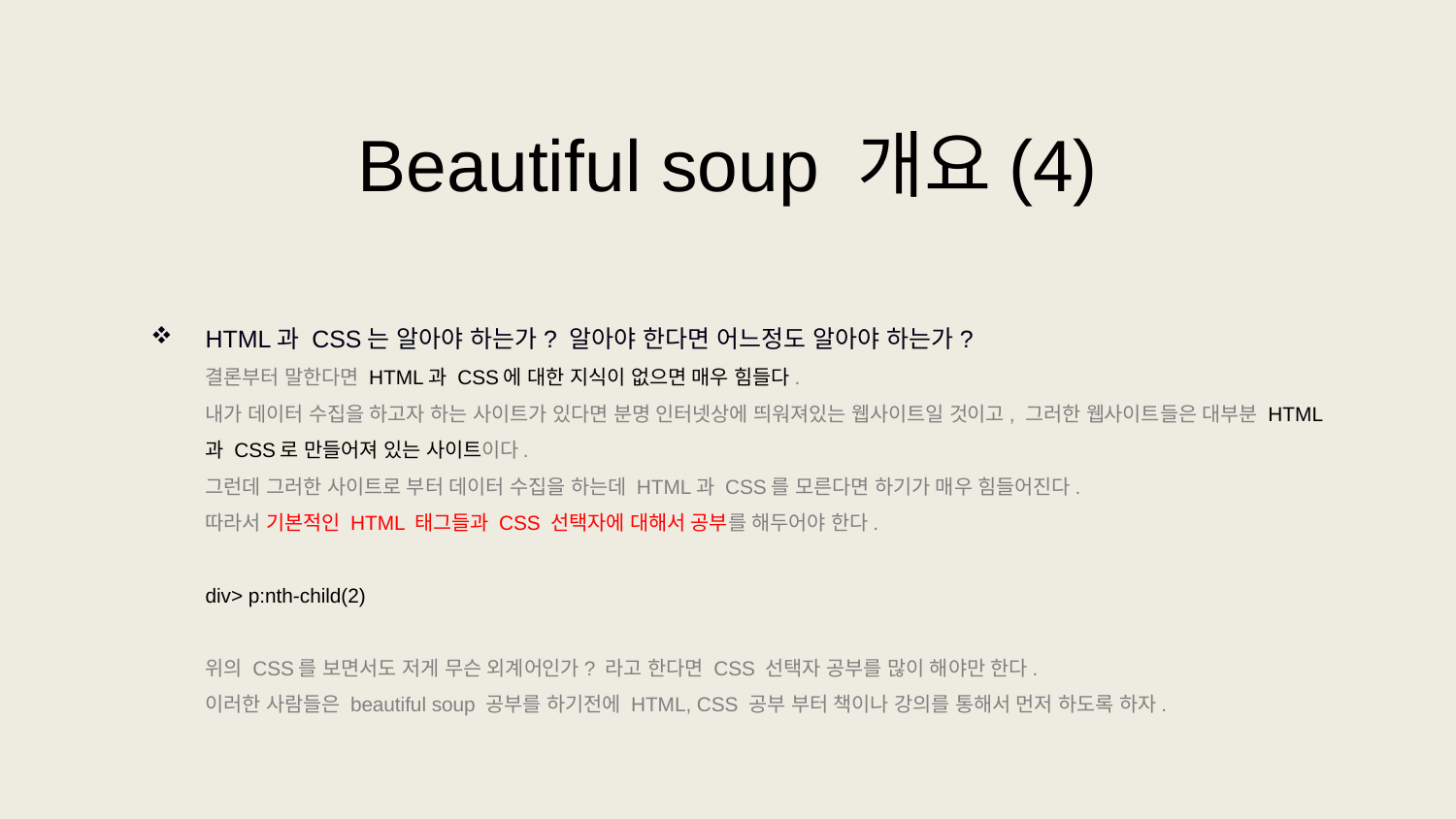

Beautiful soup 개요(4)
HTML과 CSS는 알아야 하는가? 알아야 한다면 어느정도 알아야 하는가?
결론부터 말한다면 HTML과 CSS에 대한 지식이 없으면 매우 힘들다.
내가 데이터 수집을 하고자 하는 사이트가 있다면 분명 인터넷상에 띄워져있는 웹사이트일 것이고, 그러한 웹사이트들은 대부분 HTML과 CSS로 만들어져 있는 사이트이다.
그런데 그러한 사이트로 부터 데이터 수집을 하는데 HTML과 CSS를 모른다면 하기가 매우 힘들어진다.
따라서 기본적인 HTML 태그들과 CSS 선택자에 대해서 공부를 해두어야 한다.
div> p:nth-child(2)
위의 CSS를 보면서도 저게 무슨 외계어인가? 라고 한다면 CSS 선택자 공부를 많이 해야만 한다.
이러한 사람들은 beautiful soup 공부를 하기전에 HTML, CSS 공부 부터 책이나 강의를 통해서 먼저 하도록 하자.